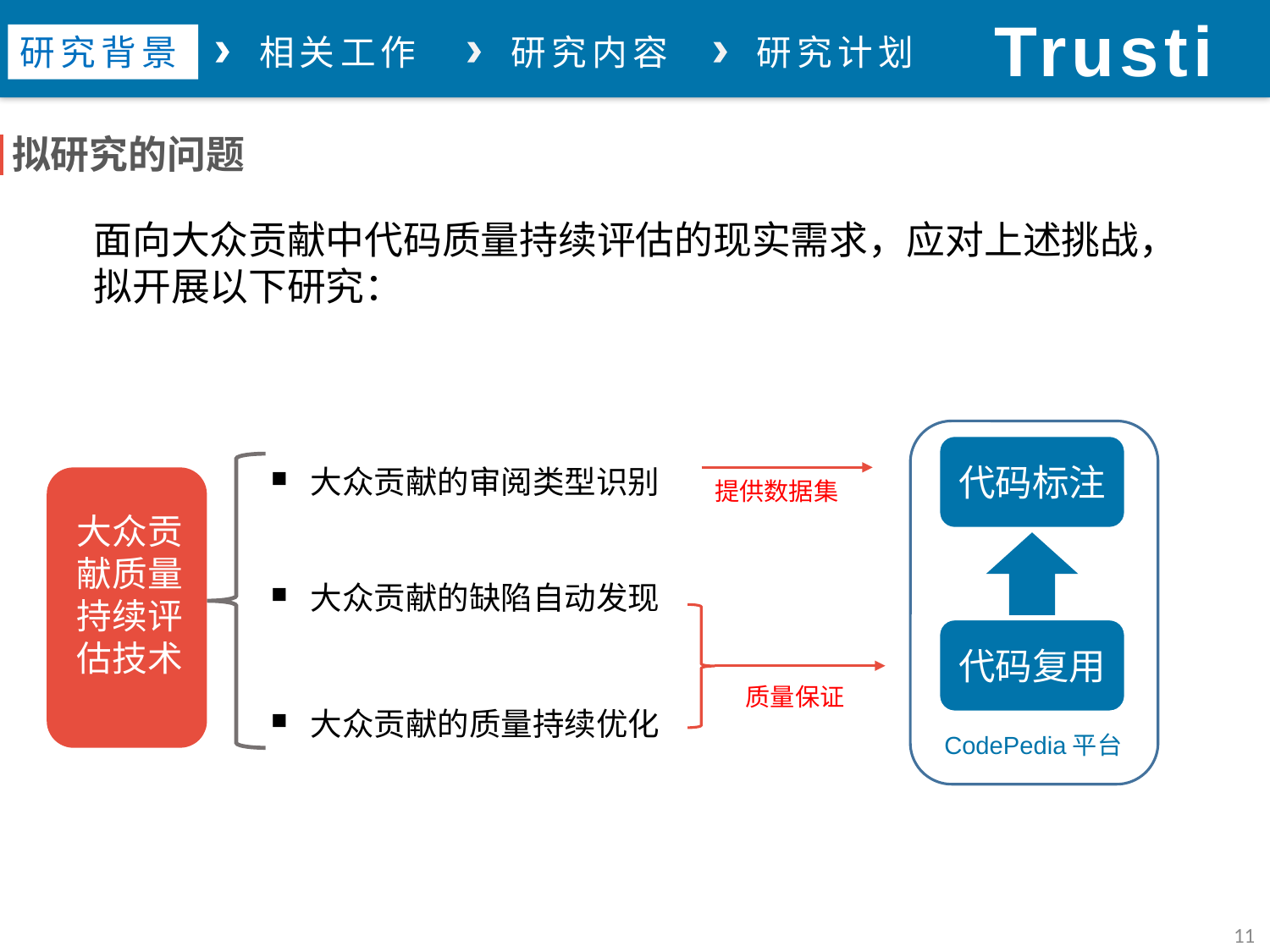

Trustie

论文总结
研究背景
相关工作
研究内容
研究计划

拟研究的问题
面向大众贡献中代码质量持续评估的现实需求，应对上述挑战，拟开展以下研究：
大众贡献的审阅类型识别

大众贡献的缺陷自动发现

大众贡献的质量持续优化

代码标注
代码复用

大众贡献质量持续评估技术
提供数据集

质量保证
CodePedia平台
11